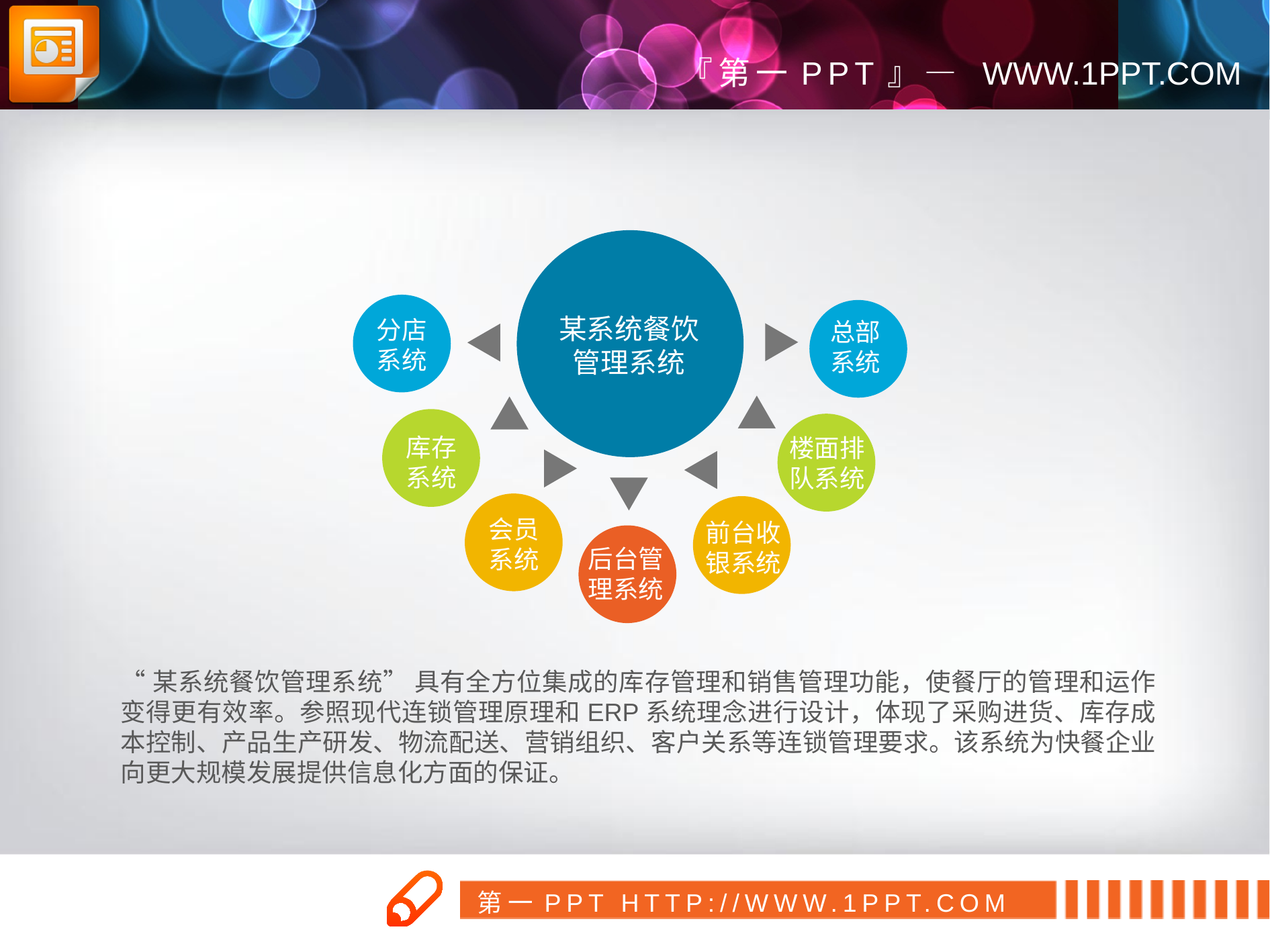

某系统餐饮管理系统

分店系统

总部系统

库存系统

楼面排队系统

会员系统

前台收银系统

后台管理系统
“某系统餐饮管理系统” 具有全方位集成的库存管理和销售管理功能，使餐厅的管理和运作变得更有效率。参照现代连锁管理原理和ERP系统理念进行设计，体现了采购进货、库存成本控制、产品生产研发、物流配送、营销组织、客户关系等连锁管理要求。该系统为快餐企业向更大规模发展提供信息化方面的保证。